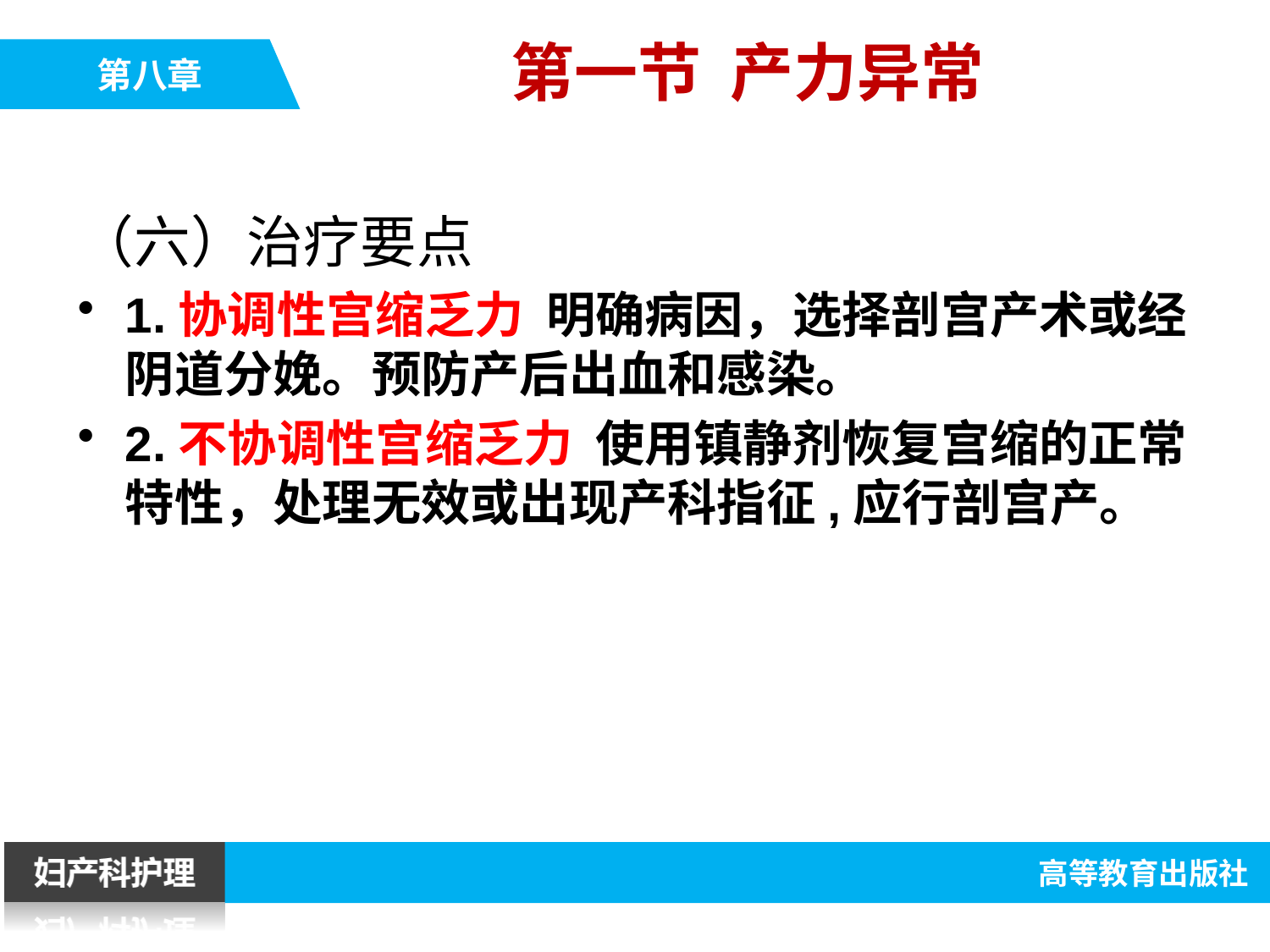

第一节  产力异常

（六）治疗要点
1.协调性宫缩乏力  明确病因，选择剖宫产术或经阴道分娩。预防产后出血和感染。
2.不协调性宫缩乏力  使用镇静剂恢复宫缩的正常特性，处理无效或出现产科指征,应行剖宫产。